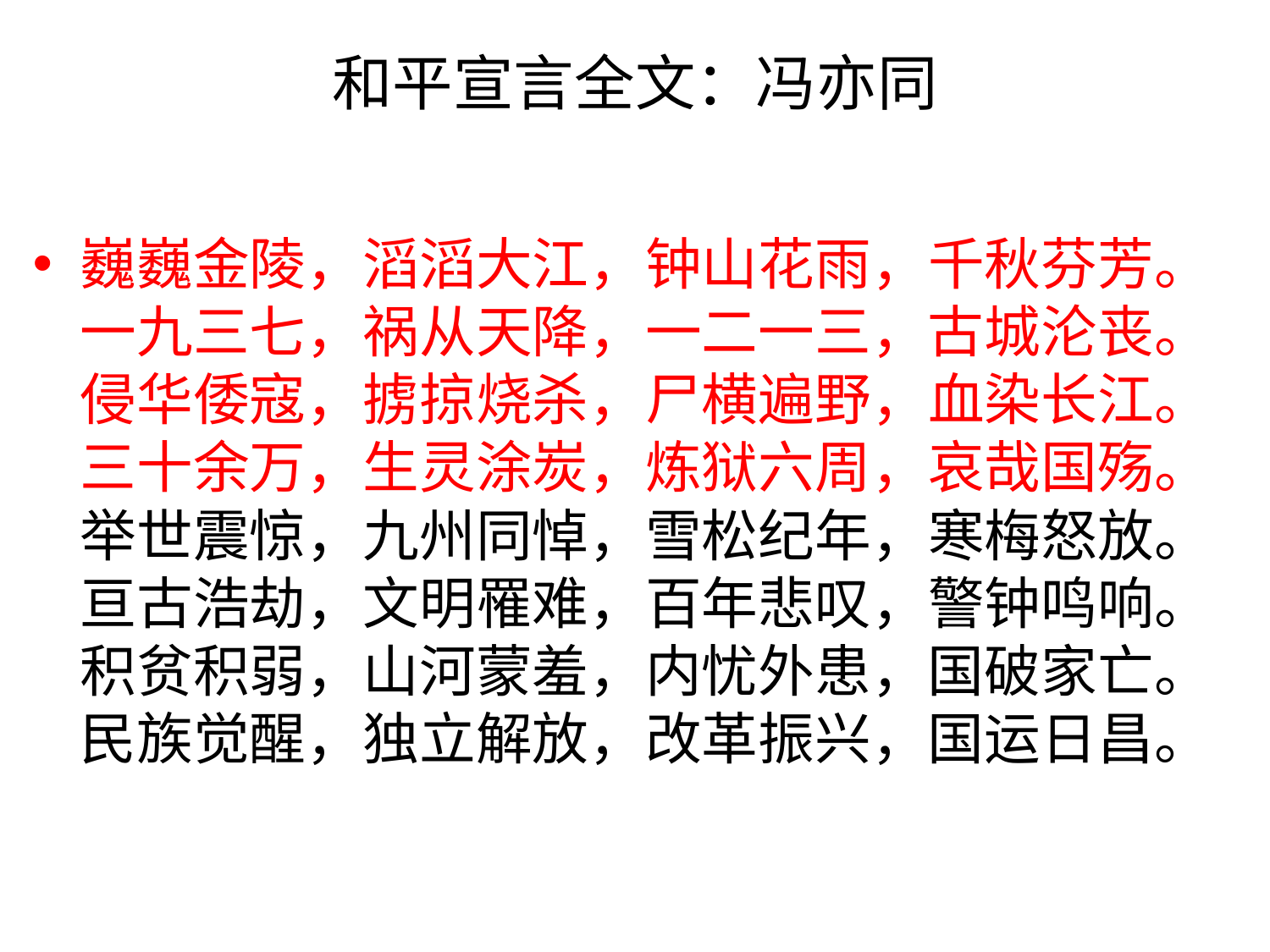

# 和平宣言全文：冯亦同
巍巍金陵，滔滔大江，钟山花雨，千秋芬芳。 一九三七，祸从天降，一二一三，古城沦丧。 侵华倭寇，掳掠烧杀，尸横遍野，血染长江。 三十余万，生灵涂炭，炼狱六周，哀哉国殇。 举世震惊，九州同悼，雪松纪年，寒梅怒放。 亘古浩劫，文明罹难，百年悲叹，警钟鸣响。 积贫积弱，山河蒙羞，内忧外患，国破家亡。 民族觉醒，独立解放，改革振兴，国运日昌。